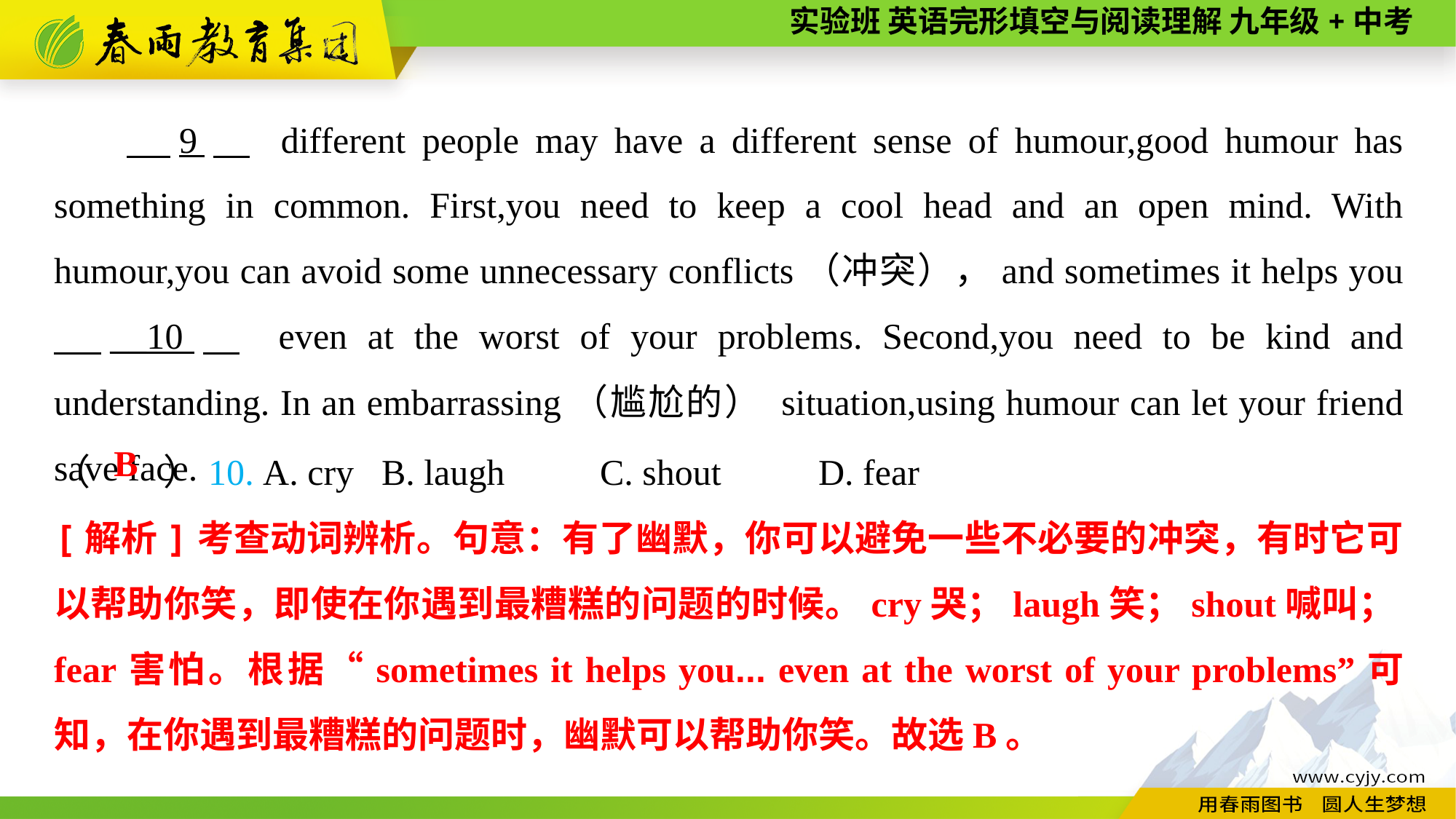

9　 different people may have a different sense of humour,good humour has something in common. First,you need to keep a cool head and an open mind. With humour,you can avoid some unnecessary conflicts（冲突），and sometimes it helps you 　__10　 even at the worst of your problems. Second,you need to be kind and understanding. In an embarrassing（尴尬的） situation,using humour can let your friend save face.
（　　）10. A. cry	B. laugh	C. shout	D. fear
B
[解析]考查动词辨析。句意：有了幽默，你可以避免一些不必要的冲突，有时它可以帮助你笑，即使在你遇到最糟糕的问题的时候。cry哭；laugh笑；shout喊叫；fear害怕。根据“sometimes it helps you... even at the worst of your problems”可知，在你遇到最糟糕的问题时，幽默可以帮助你笑。故选B。